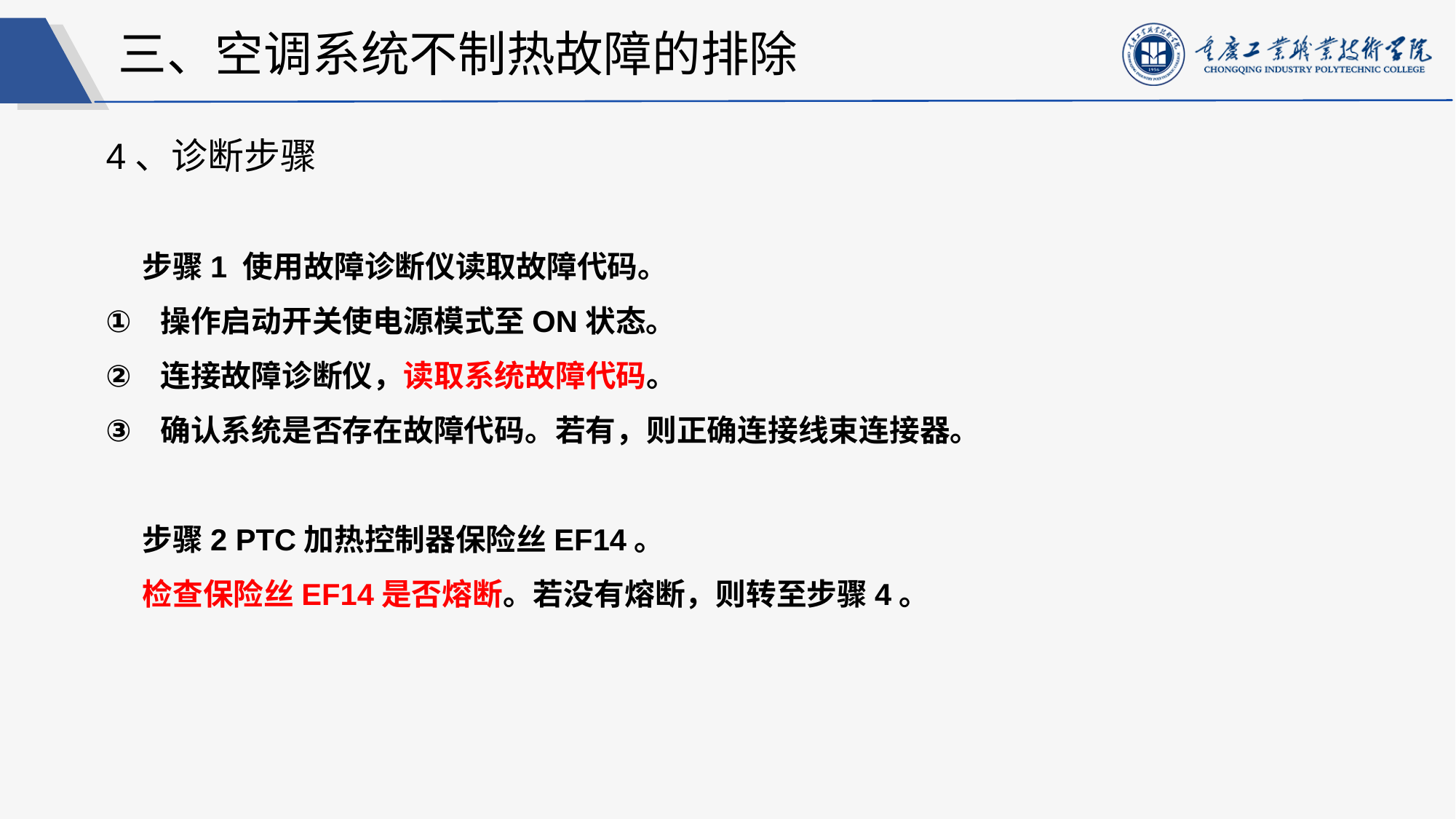

三、空调系统不制热故障的排除
4、诊断步骤
步骤1 使用故障诊断仪读取故障代码。
操作启动开关使电源模式至ON状态。
连接故障诊断仪，读取系统故障代码。
确认系统是否存在故障代码。若有，则正确连接线束连接器。

步骤2 PTC加热控制器保险丝EF14。
检查保险丝EF14是否熔断。若没有熔断，则转至步骤4。